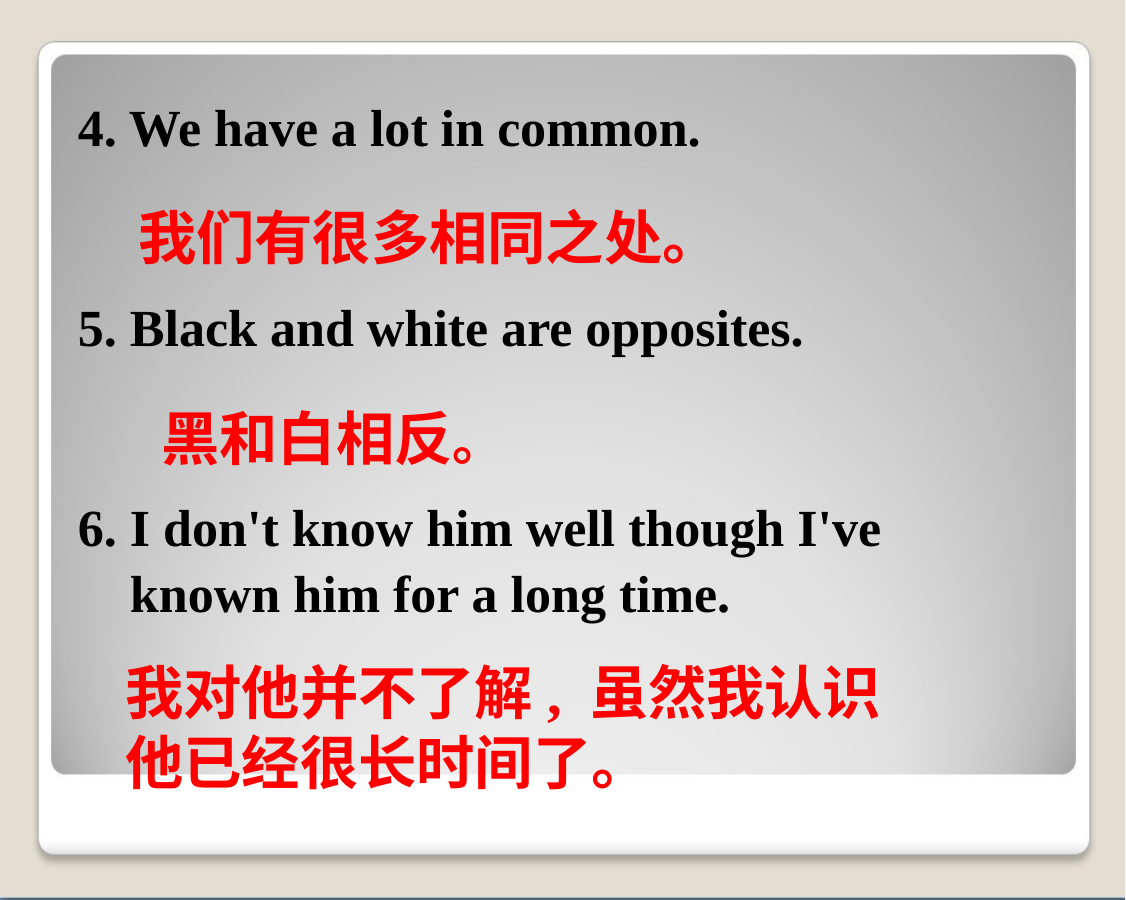

4. We have a lot in common.

5. Black and white are opposites.

6. I don't know him well though I've
    known him for a long time.
我们有很多相同之处。
黑和白相反。
我对他并不了解, 虽然我认识
他已经很长时间了。